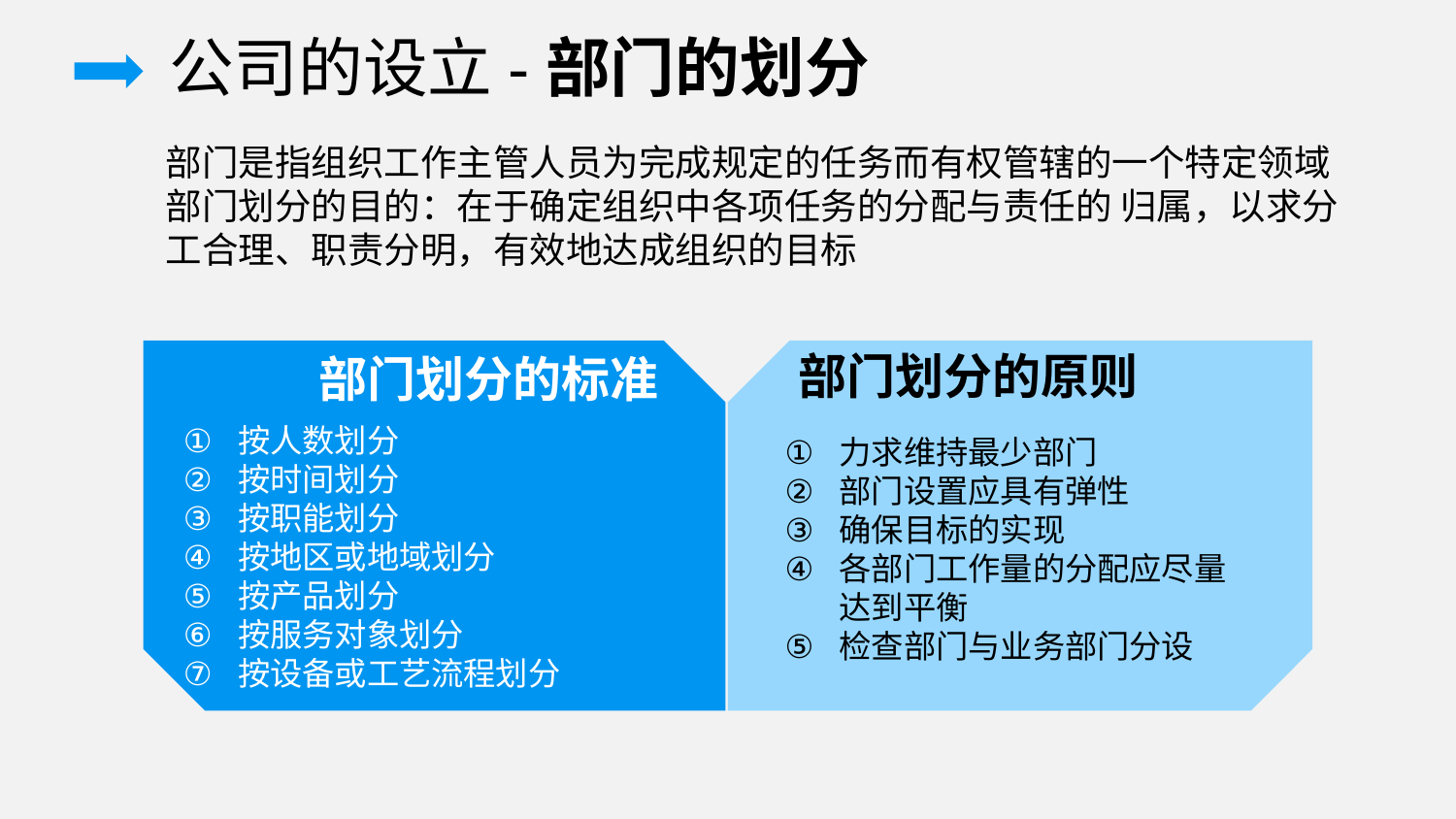

公司的设立-部门的划分

部门是指组织工作主管人员为完成规定的任务而有权管辖的一个特定领域
部门划分的目的：在于确定组织中各项任务的分配与责任的 归属，以求分工合理、职责分明，有效地达成组织的目标

部门划分的原则
部门划分的标准
按人数划分
按时间划分
按职能划分
按地区或地域划分
按产品划分
按服务对象划分
按设备或工艺流程划分
力求维持最少部门
部门设置应具有弹性
确保目标的实现
各部门工作量的分配应尽量达到平衡
检查部门与业务部门分设